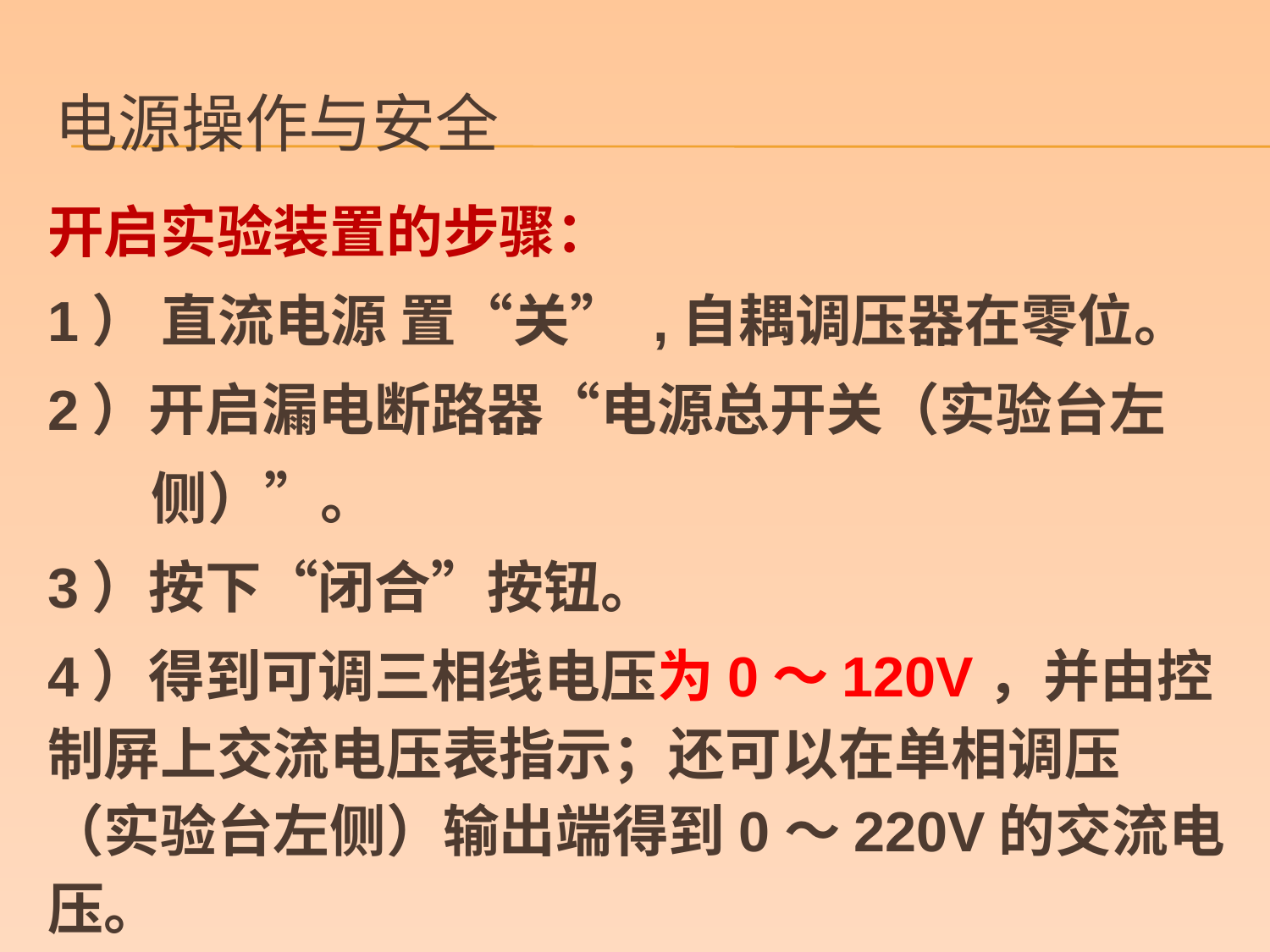

# 电源操作与安全
开启实验装置的步骤：
1） 直流电源 置“关” ,自耦调压器在零位。
2）开启漏电断路器“电源总开关（实验台左
       侧）”。
3）按下“闭合”按钮。
4）得到可调三相线电压为0～120V，并由控制屏上交流电压表指示；还可以在单相调压（实验台左侧）输出端得到0～220V的交流电压。